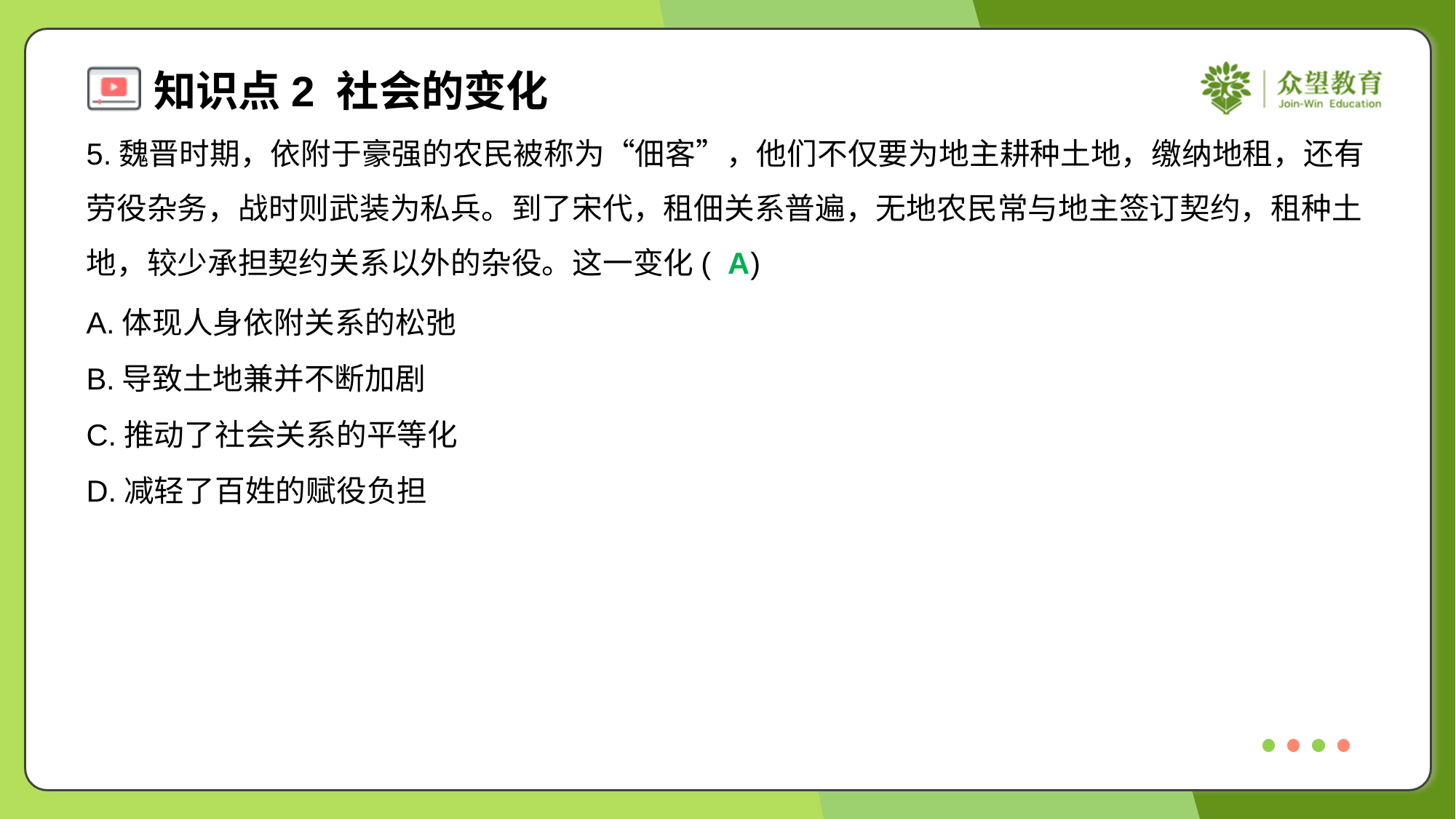

5.魏晋时期，依附于豪强的农民被称为“佃客”，他们不仅要为地主耕种土地，缴纳地租，还有
劳役杂务，战时则武装为私兵。到了宋代，租佃关系普遍，无地农民常与地主签订契约，租种土
地，较少承担契约关系以外的杂役。这一变化(     )
A
A.体现人身依附关系的松弛
B.导致土地兼并不断加剧
C.推动了社会关系的平等化
D.减轻了百姓的赋役负担